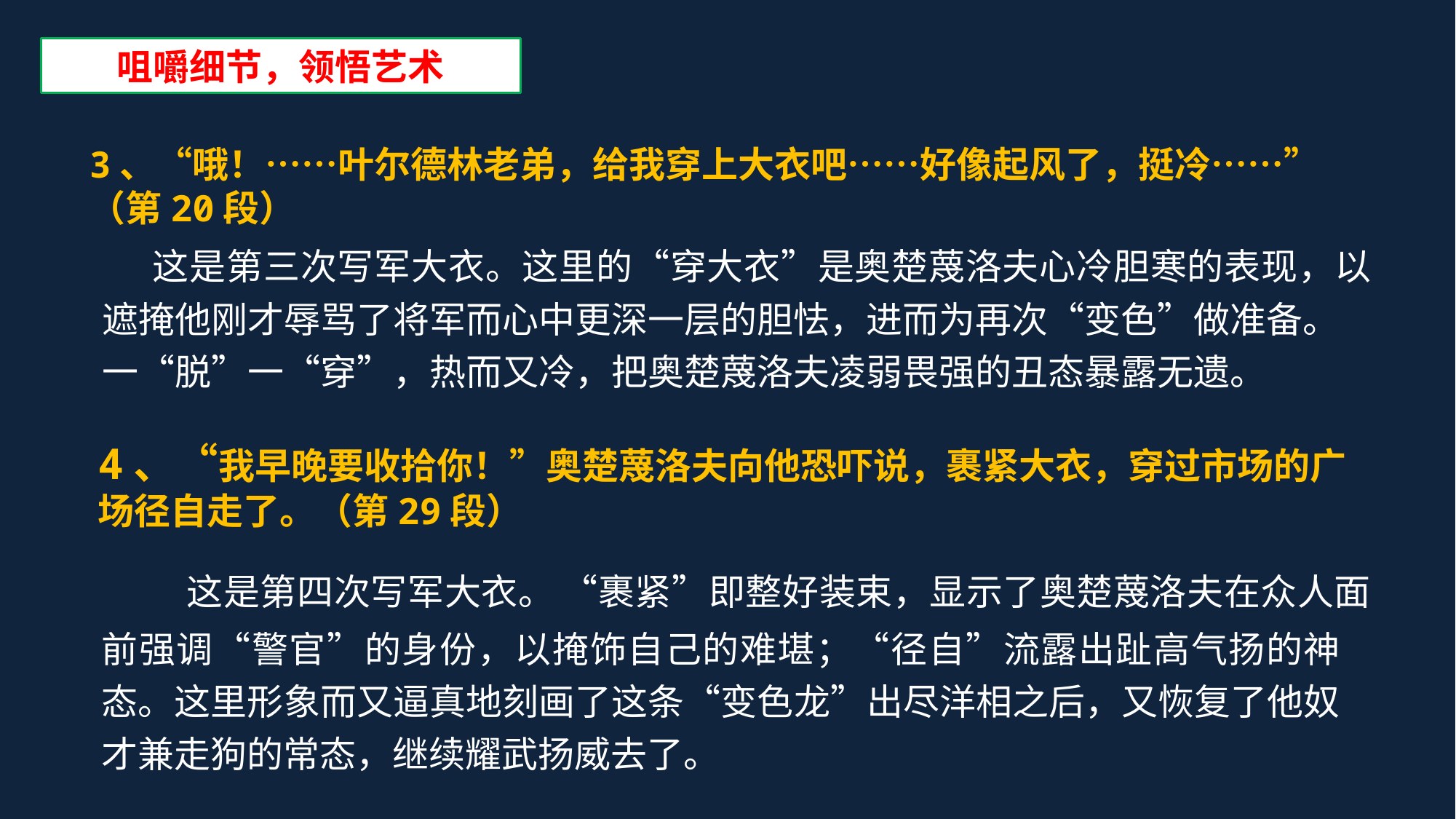

咀嚼细节，领悟艺术
3、“哦！……叶尔德林老弟，给我穿上大衣吧……好像起风了，挺冷……”
（第20段）
     这是第三次写军大衣。这里的“穿大衣”是奥楚蔑洛夫心冷胆寒的表现，以遮掩他刚才辱骂了将军而心中更深一层的胆怯，进而为再次“变色”做准备。一“脱”一“穿”，热而又冷，把奥楚蔑洛夫凌弱畏强的丑态暴露无遗。
4、“我早晚要收拾你！”奥楚蔑洛夫向他恐吓说，裹紧大衣，穿过市场的广场径自走了。（第29段）
     这是第四次写军大衣。 “裹紧”即整好装束，显示了奥楚蔑洛夫在众人面前强调“警官”的身份，以掩饰自己的难堪；“径自”流露出趾高气扬的神态。这里形象而又逼真地刻画了这条“变色龙”出尽洋相之后，又恢复了他奴才兼走狗的常态，继续耀武扬威去了。